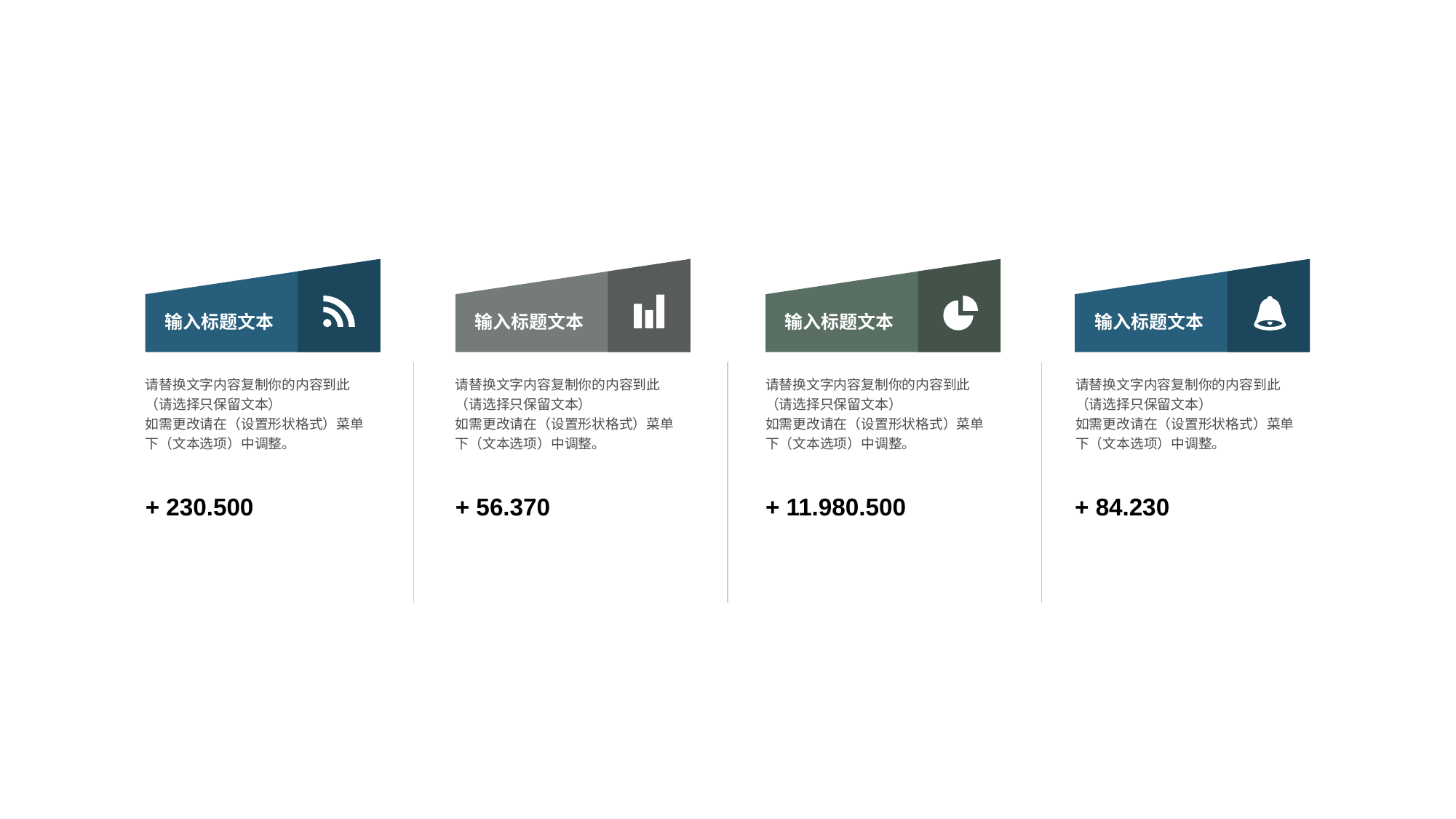

输入标题文本
输入标题文本
输入标题文本
输入标题文本
请替换文字内容复制你的内容到此（请选择只保留文本）
如需更改请在（设置形状格式）菜单下（文本选项）中调整。
请替换文字内容复制你的内容到此（请选择只保留文本）
如需更改请在（设置形状格式）菜单下（文本选项）中调整。
请替换文字内容复制你的内容到此（请选择只保留文本）
如需更改请在（设置形状格式）菜单下（文本选项）中调整。
请替换文字内容复制你的内容到此（请选择只保留文本）
如需更改请在（设置形状格式）菜单下（文本选项）中调整。
+ 230.500
+ 56.370
+ 11.980.500
+ 84.230